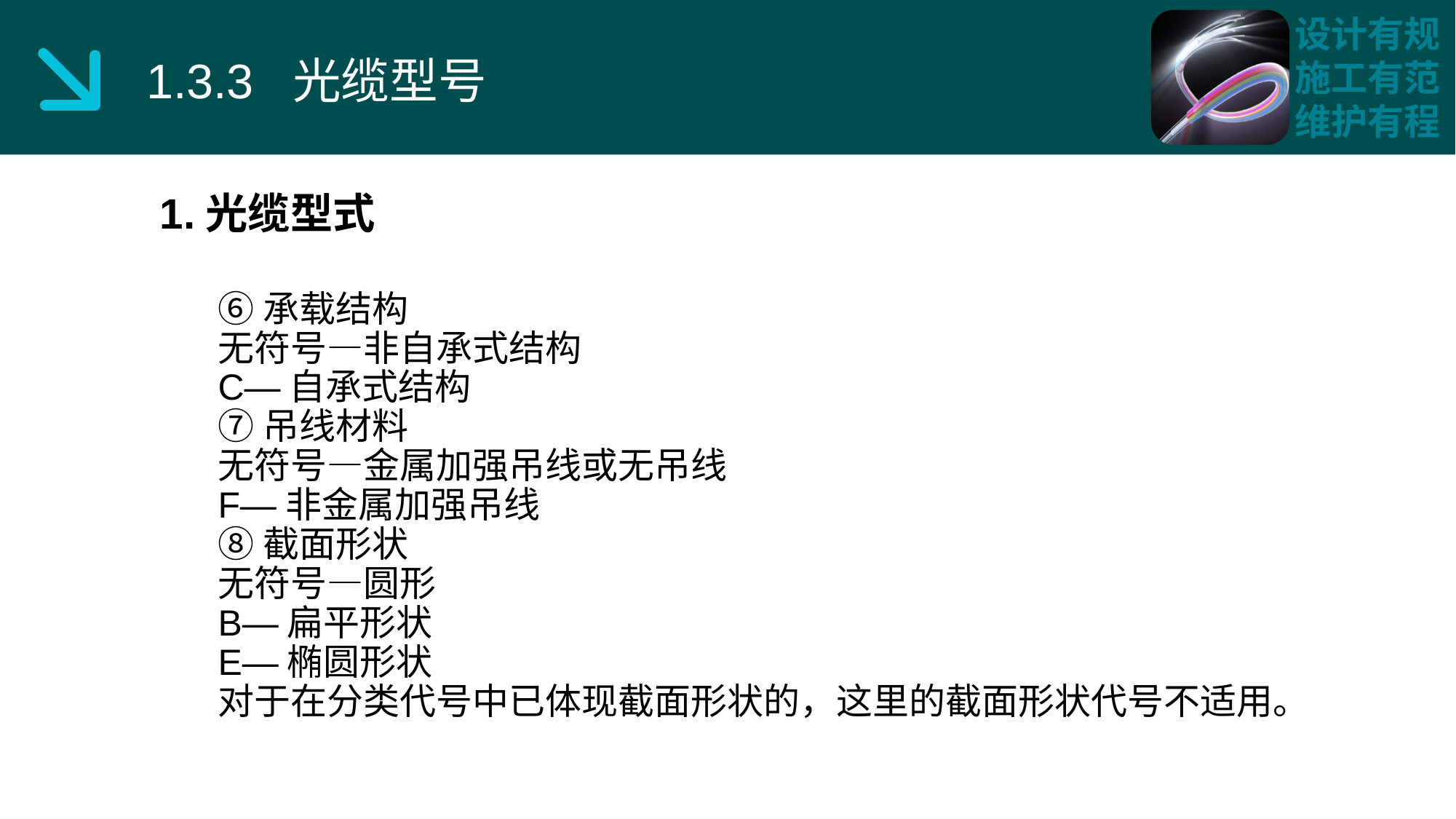

1.3.3  光缆型号

1.光缆型式
⑥承载结构
无符号—非自承式结构
C—自承式结构
⑦吊线材料
无符号—金属加强吊线或无吊线
F—非金属加强吊线
⑧截面形状
无符号—圆形
B—扁平形状
E—椭圆形状
对于在分类代号中已体现截面形状的，这里的截面形状代号不适用。